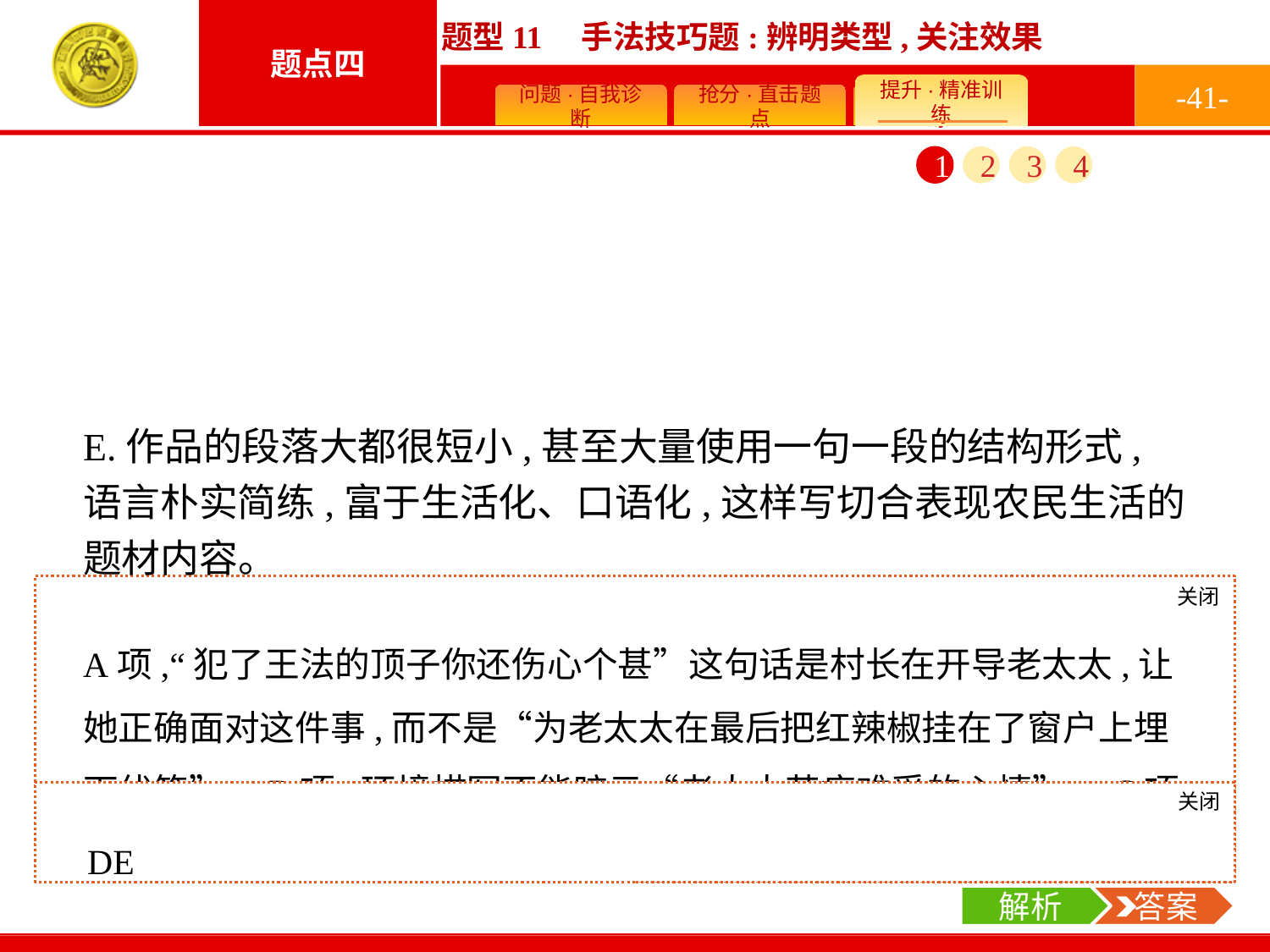

-41-
1
2
3
4
E.作品的段落大都很短小,甚至大量使用一句一段的结构形式,语言朴实简练,富于生活化、口语化,这样写切合表现农民生活的题材内容。

关闭
解析

A项,“犯了王法的顶子你还伤心个甚”这句话是村长在开导老太太,让她正确面对这件事,而不是“为老太太在最后把红辣椒挂在了窗户上埋下伏笔”。B项,环境描写不能暗示“老太太苦痛难受的心情”。C项,“那个地方村里人都知道”,于文无据。
关闭

解析
  答案

DE
解析
  答案